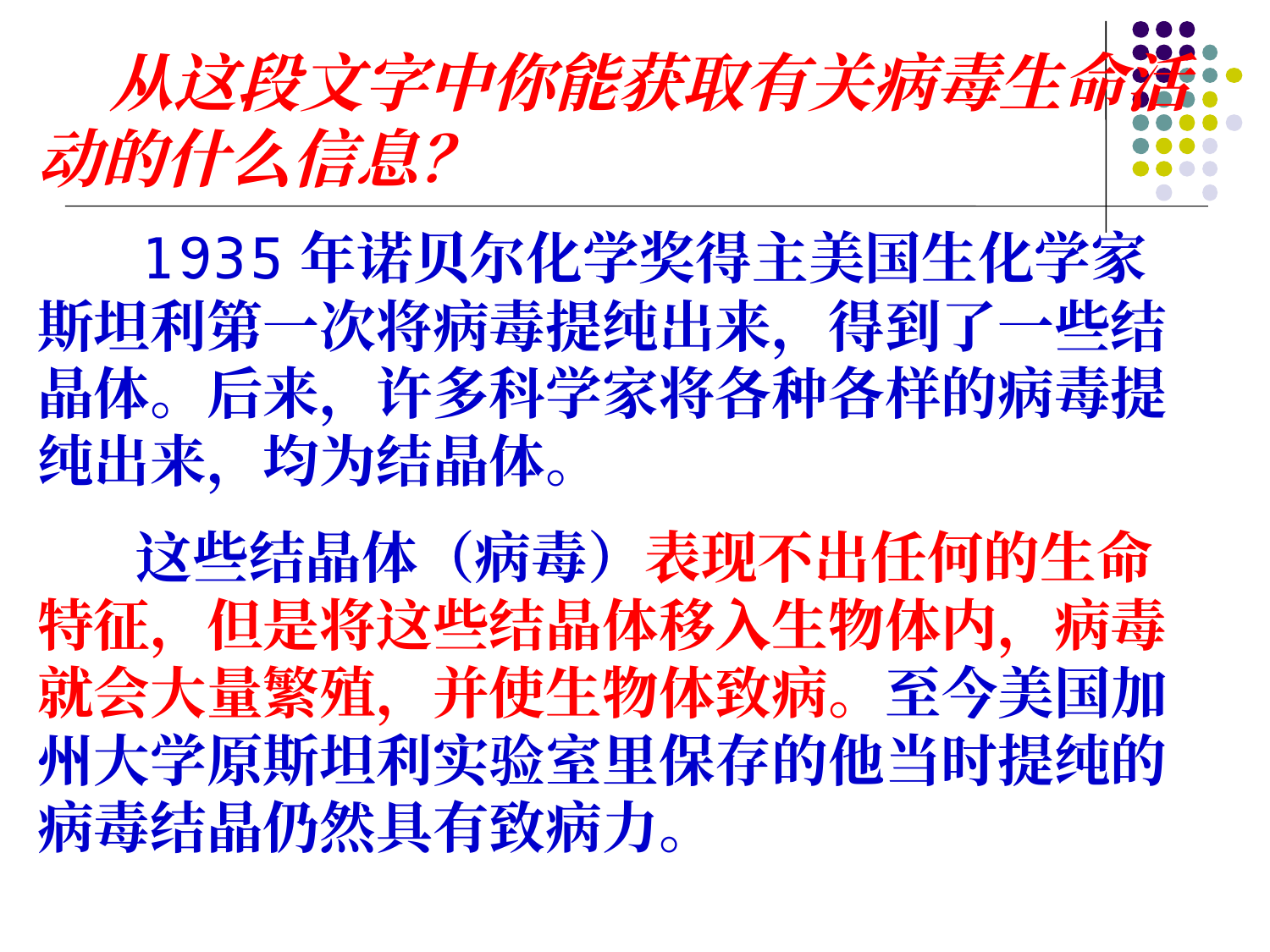

从这段文字中你能获取有关病毒生命活动的什么信息？
      1935年诺贝尔化学奖得主美国生化学家斯坦利第一次将病毒提纯出来，得到了一些结晶体。后来，许多科学家将各种各样的病毒提纯出来，均为结晶体。
      这些结晶体（病毒）表现不出任何的生命特征，但是将这些结晶体移入生物体内，病毒就会大量繁殖，并使生物体致病。至今美国加州大学原斯坦利实验室里保存的他当时提纯的病毒结晶仍然具有致病力。